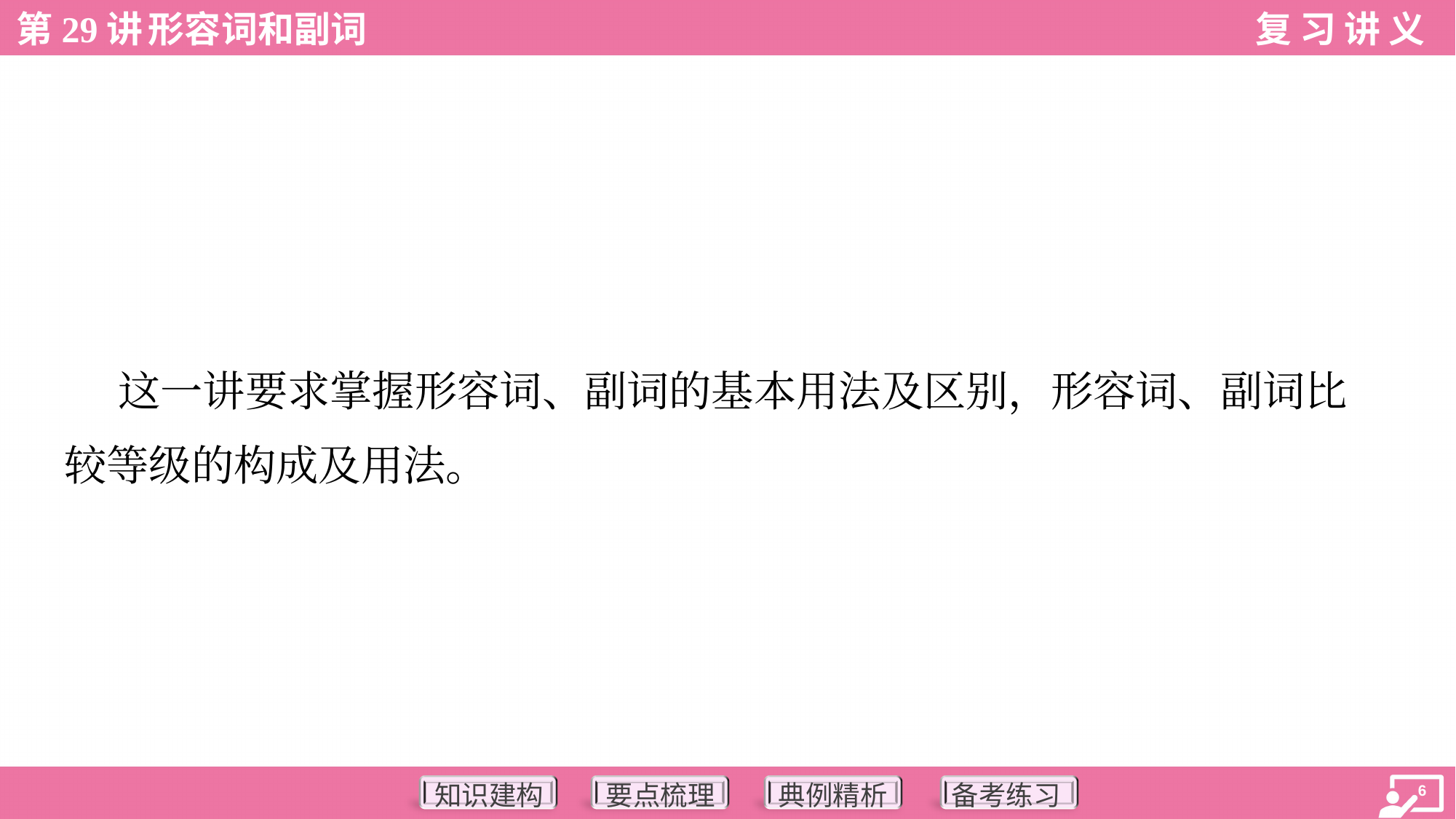

这一讲要求掌握形容词、副词的基本用法及区别，形容词、副词比
较等级的构成及用法。